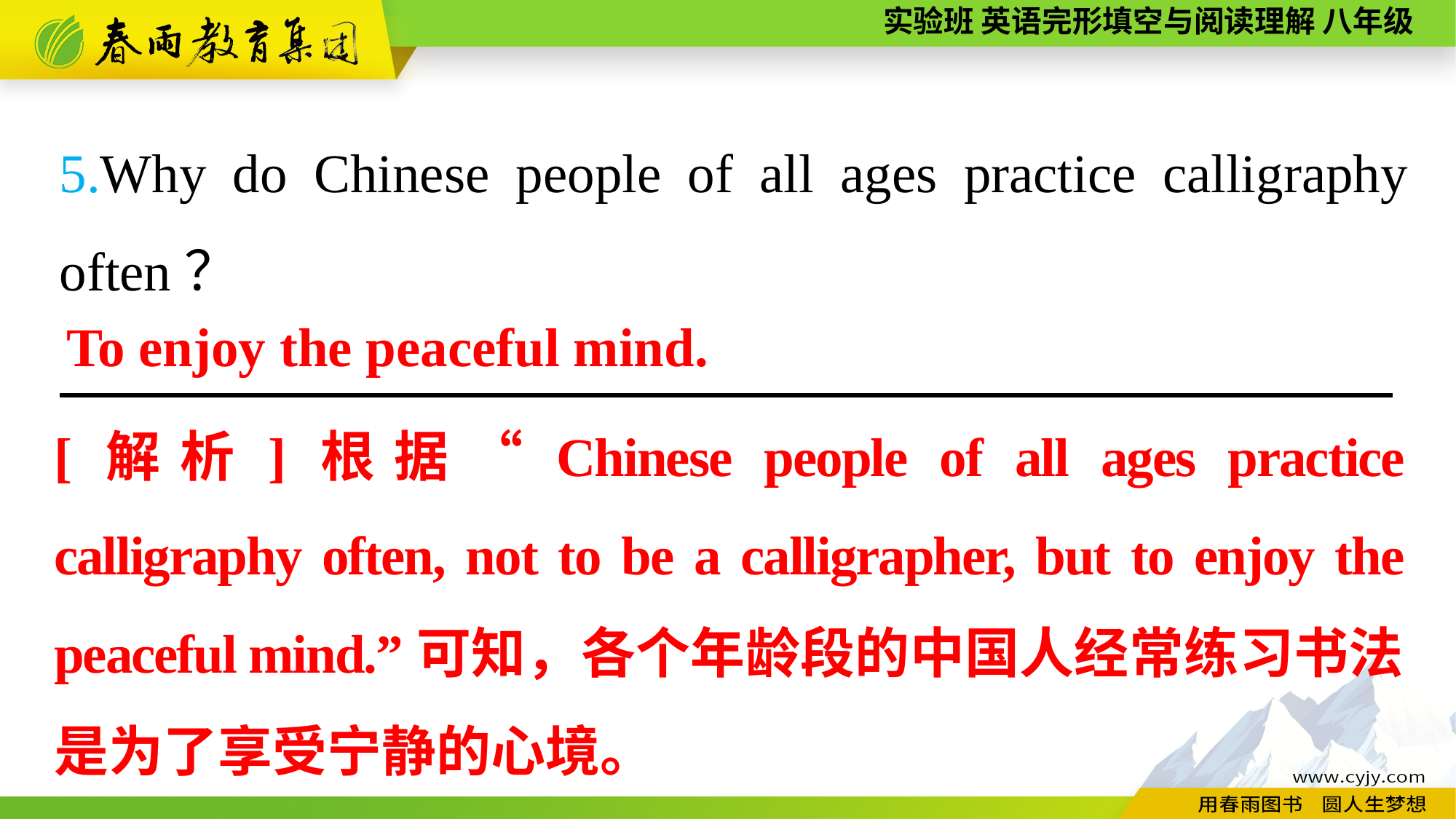

5.Why do Chinese people of all ages practice calligraphy often？
　　　                                                                              　，
 To enjoy the peaceful mind.
[解析]根据“Chinese people of all ages practice calligraphy often, not to be a calligrapher, but to enjoy the peaceful mind.”可知，各个年龄段的中国人经常练习书法是为了享受宁静的心境。